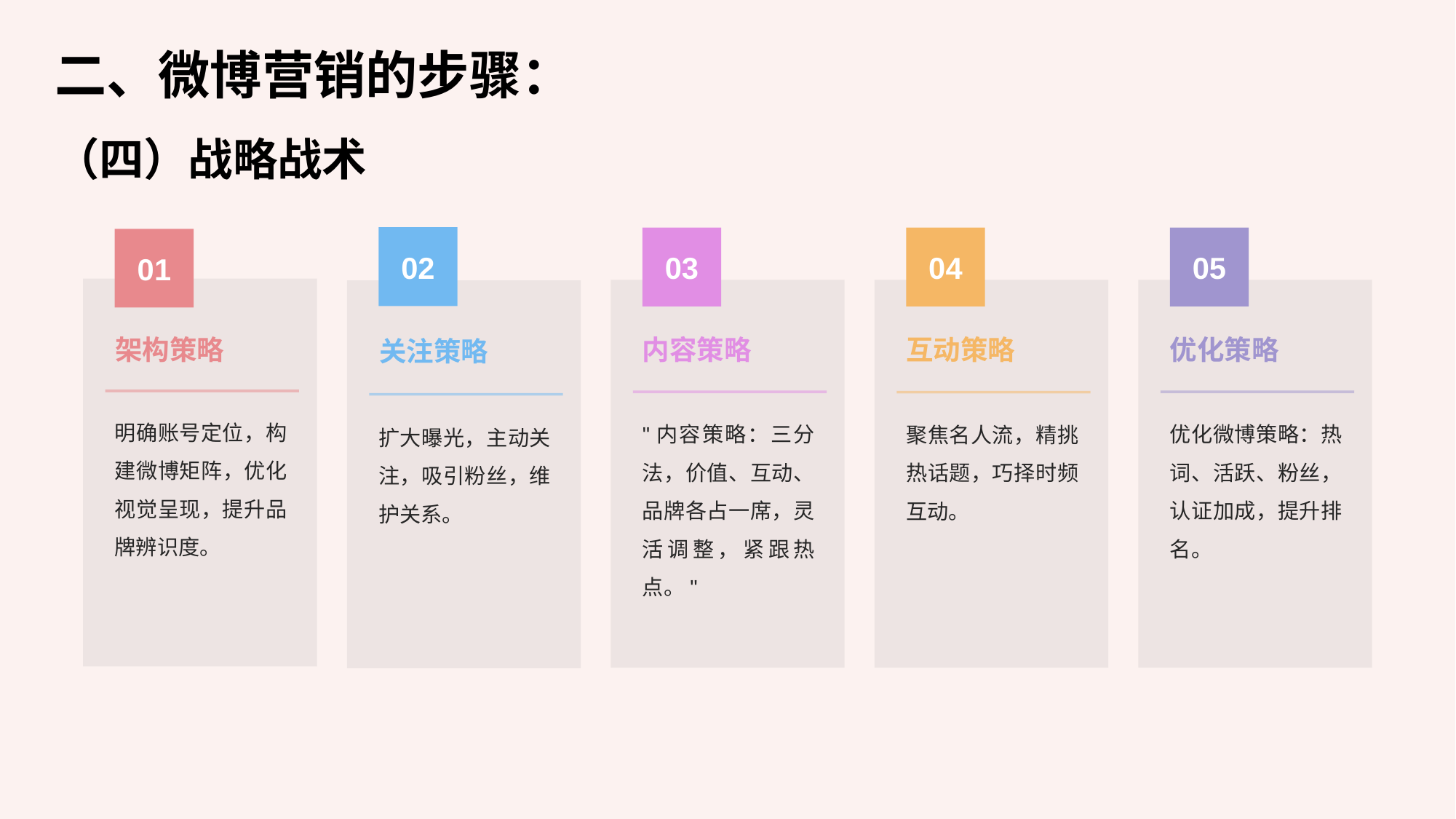

二、微博营销的步骤：
（四）战略战术
02
03
04
05
01

内容策略
优化策略
架构策略
互动策略
关注策略
明确账号定位，构建微博矩阵，优化视觉呈现，提升品牌辨识度。
"内容策略：三分法，价值、互动、品牌各占一席，灵活调整，紧跟热点。"
优化微博策略：热词、活跃、粉丝，认证加成，提升排名。
聚焦名人流，精挑热话题，巧择时频互动。
扩大曝光，主动关注，吸引粉丝，维护关系。